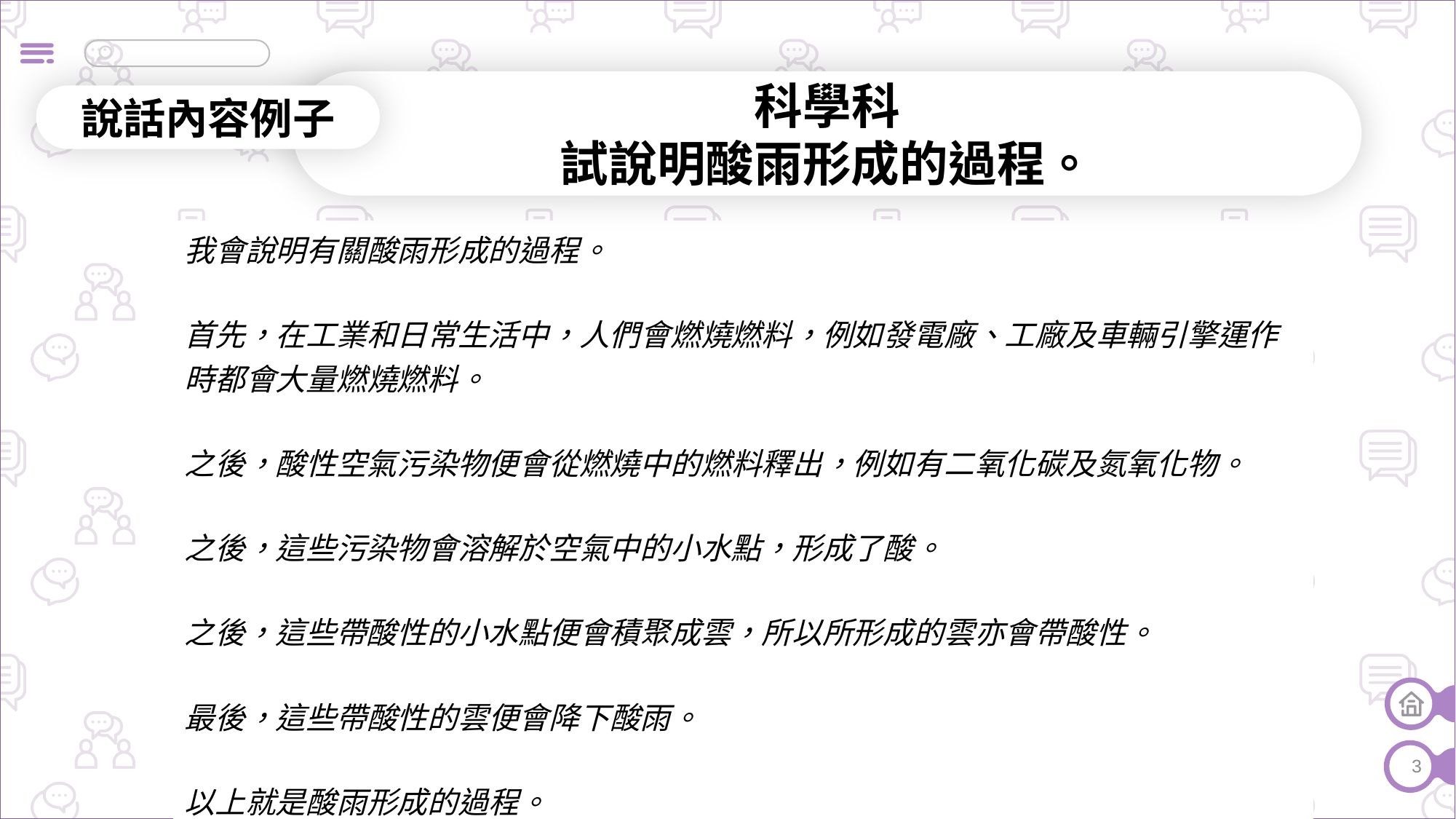

科學科
試說明酸雨形成的過程。
說話內容例子
| 我會說明有關酸雨形成的過程。 首先，在工業和日常生活中，人們會燃燒燃料，例如發電廠、工廠及車輛引擎運作時都會大量燃燒燃料。 之後，酸性空氣污染物便會從燃燒中的燃料釋出，例如有二氧化碳及氮氧化物。 之後，這些污染物會溶解於空氣中的小水點，形成了酸。 之後，這些帶酸性的小水點便會積聚成雲，所以所形成的雲亦會帶酸性。 最後，這些帶酸性的雲便會降下酸雨。 以上就是酸雨形成的過程。 |
| --- |
3